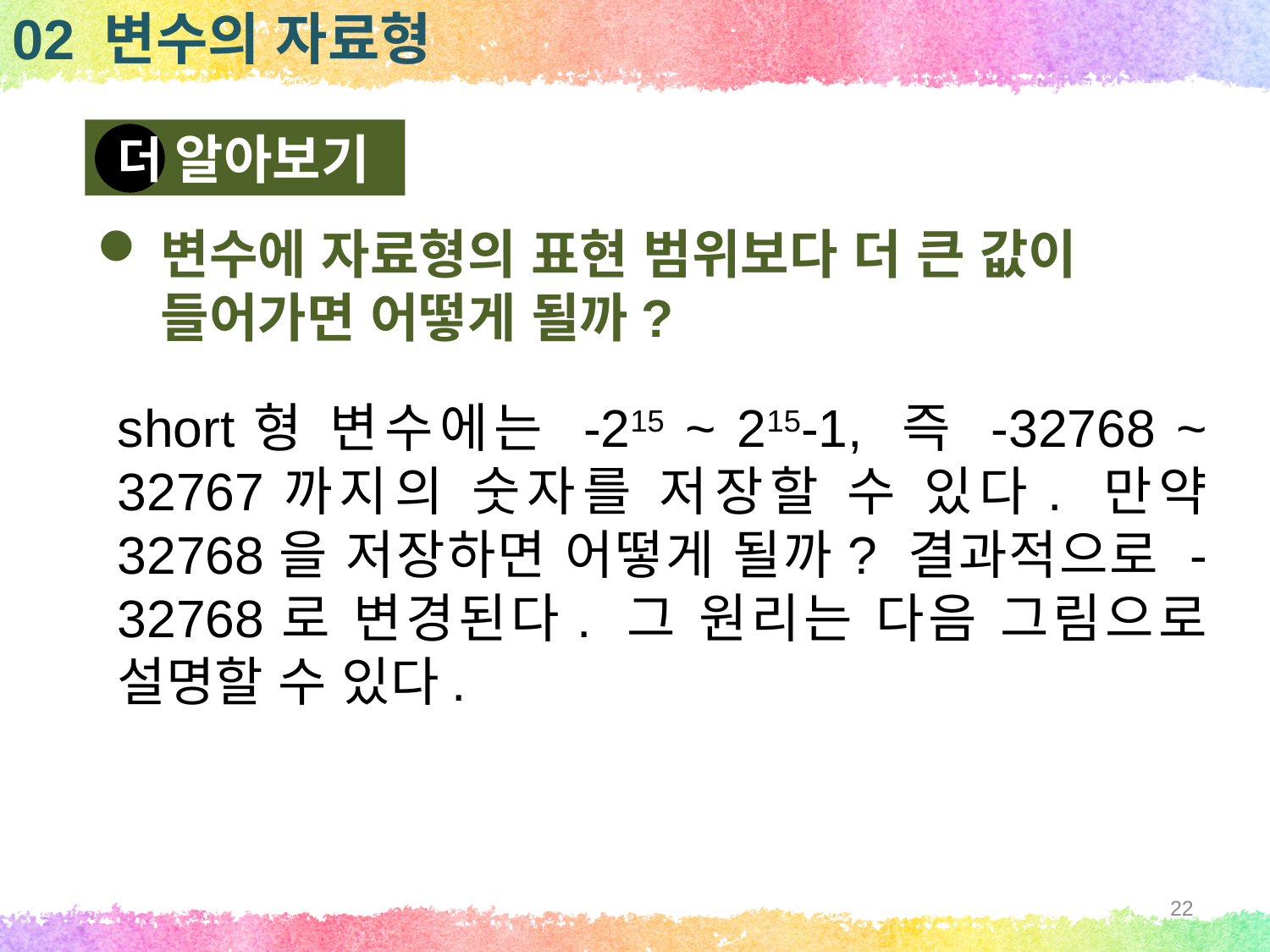

02 변수의 자료형
알아보기
더
변수에 자료형의 표현 범위보다 더 큰 값이 들어가면 어떻게 될까?
short형 변수에는 -215 ~ 215-1, 즉 -32768 ~ 32767까지의 숫자를 저장할 수 있다. 만약 32768을 저장하면 어떻게 될까? 결과적으로 -32768로 변경된다. 그 원리는 다음 그림으로 설명할 수 있다.
22